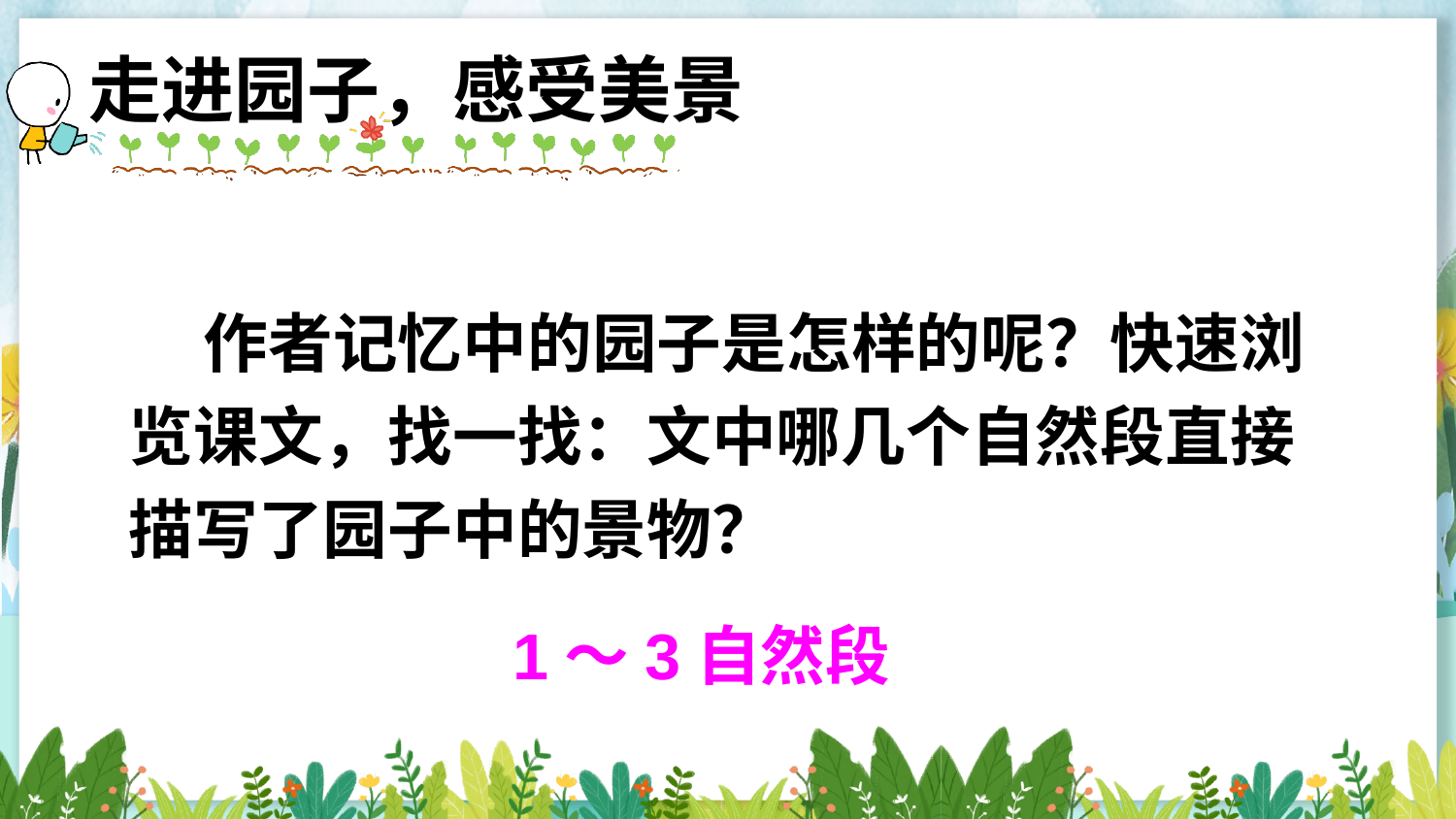

走进园子，感受美景
    作者记忆中的园子是怎样的呢？快速浏览课文，找一找：文中哪几个自然段直接描写了园子中的景物？
1～3自然段